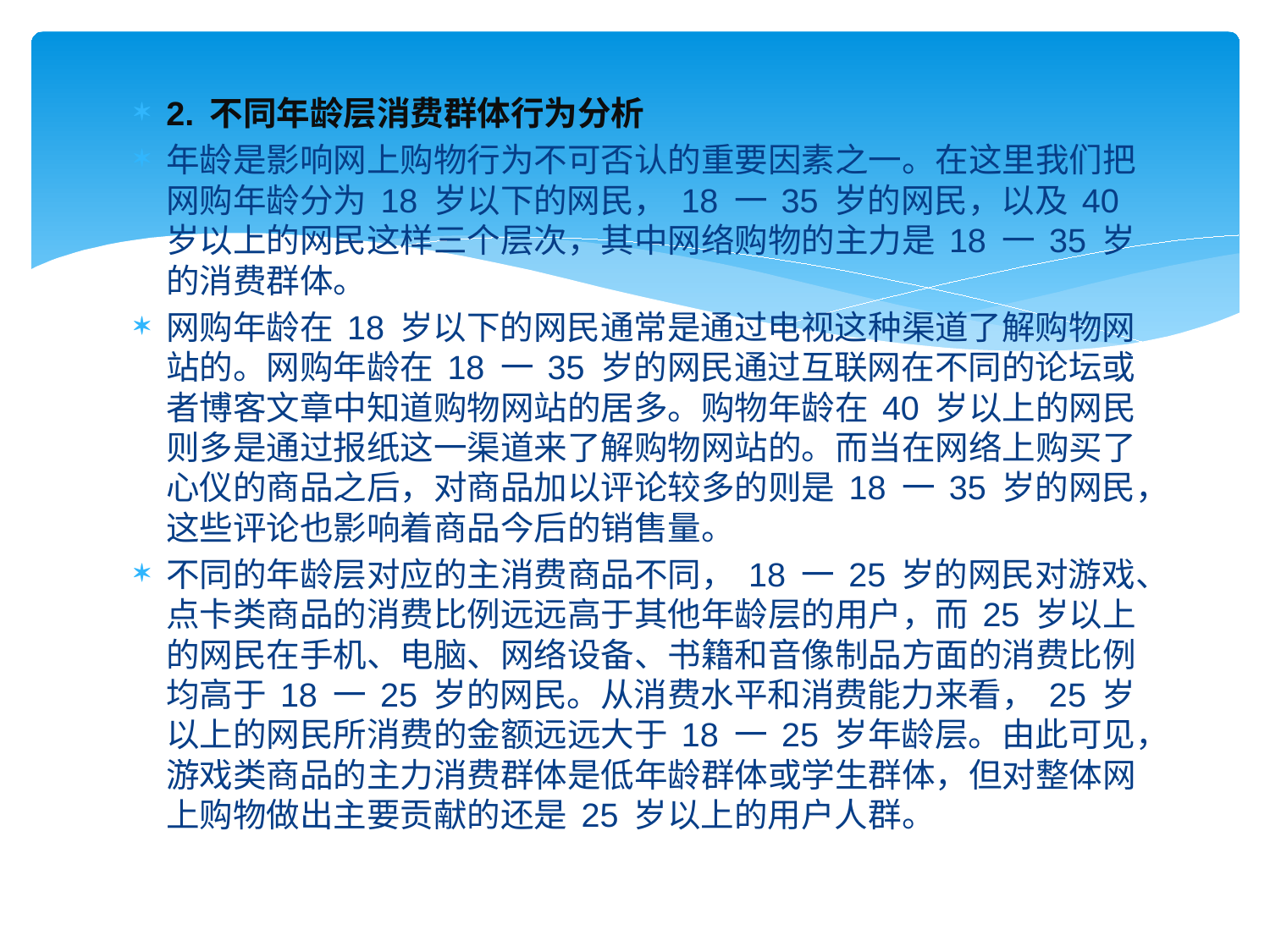

2. 不同年龄层消费群体行为分析
年龄是影响网上购物行为不可否认的重要因素之一。在这里我们把网购年龄分为 18 岁以下的网民， 18 一 35 岁的网民，以及 40 岁以上的网民这样三个层次，其中网络购物的主力是 18 一 35 岁的消费群体。
网购年龄在 18 岁以下的网民通常是通过电视这种渠道了解购物网站的。网购年龄在 18 一 35 岁的网民通过互联网在不同的论坛或者博客文章中知道购物网站的居多。购物年龄在 40 岁以上的网民则多是通过报纸这一渠道来了解购物网站的。而当在网络上购买了心仪的商品之后，对商品加以评论较多的则是 18 一 35 岁的网民，这些评论也影响着商品今后的销售量。
不同的年龄层对应的主消费商品不同， 18 一 25 岁的网民对游戏、点卡类商品的消费比例远远高于其他年龄层的用户，而 25 岁以上的网民在手机、电脑、网络设备、书籍和音像制品方面的消费比例均高于 18 一 25 岁的网民。从消费水平和消费能力来看， 25 岁以上的网民所消费的金额远远大于 18 一 25 岁年龄层。由此可见，游戏类商品的主力消费群体是低年龄群体或学生群体，但对整体网上购物做出主要贡献的还是 25 岁以上的用户人群。